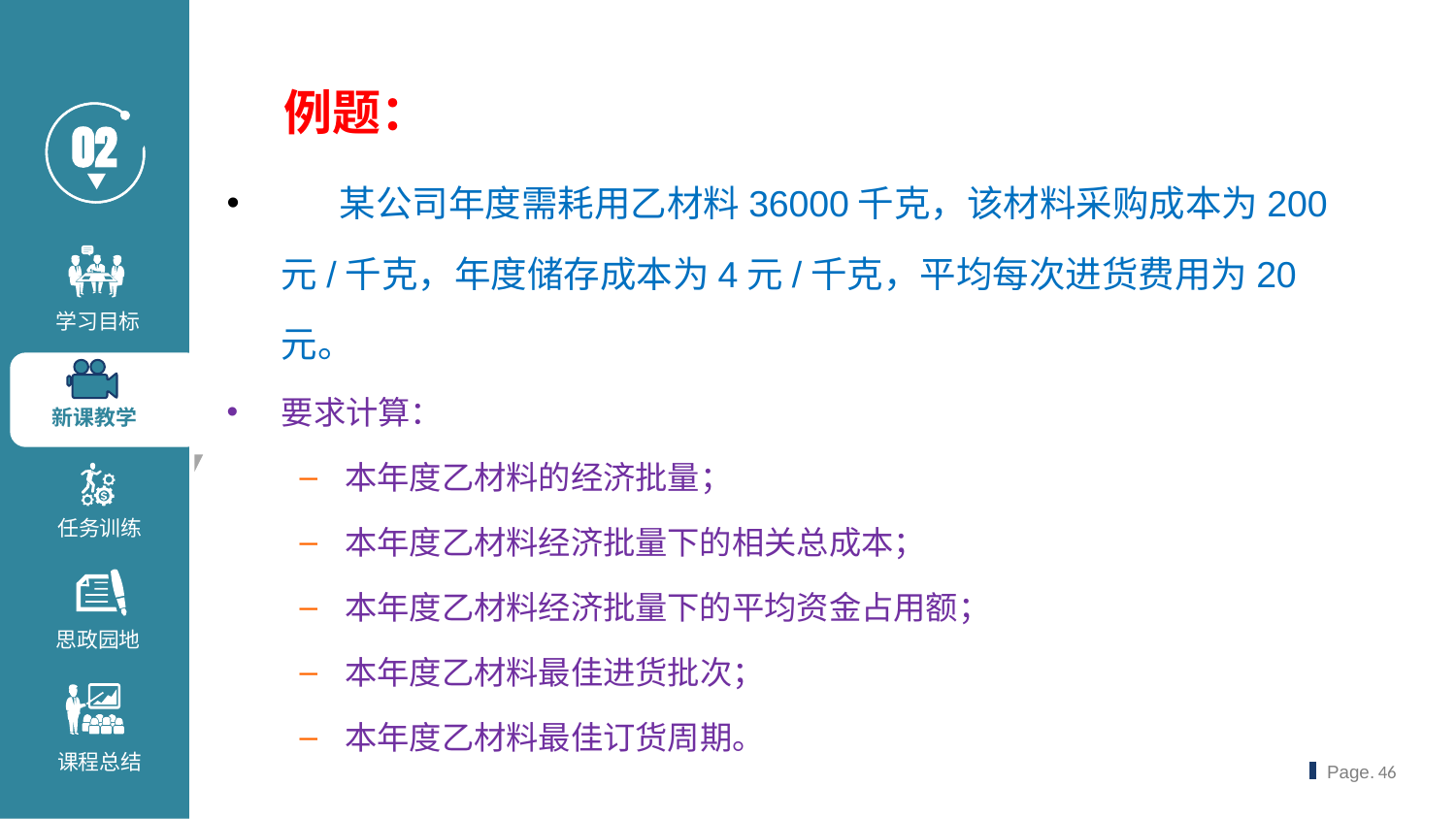

例题：
      某公司年度需耗用乙材料36000千克，该材料采购成本为200元/千克，年度储存成本为4元/千克，平均每次进货费用为20元。
要求计算：
本年度乙材料的经济批量；
本年度乙材料经济批量下的相关总成本；
本年度乙材料经济批量下的平均资金占用额；
本年度乙材料最佳进货批次；
本年度乙材料最佳订货周期。